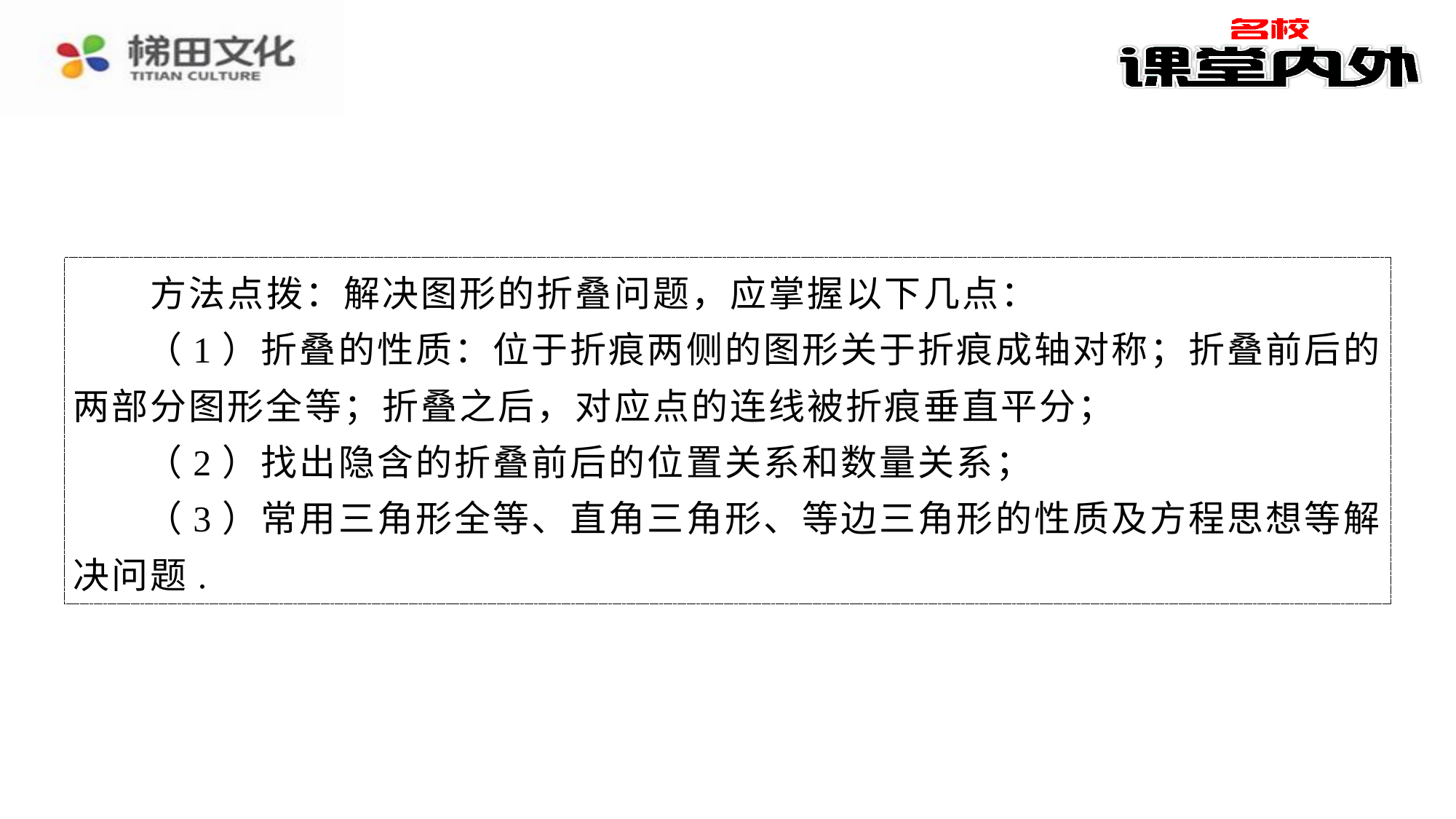

方法点拨：解决图形的折叠问题，应掌握以下几点：
（1）折叠的性质：位于折痕两侧的图形关于折痕成轴对称；折叠前后的两部分图形全等；折叠之后，对应点的连线被折痕垂直平分；
（2）找出隐含的折叠前后的位置关系和数量关系；
（3）常用三角形全等、直角三角形、等边三角形的性质及方程思想等解决问题.